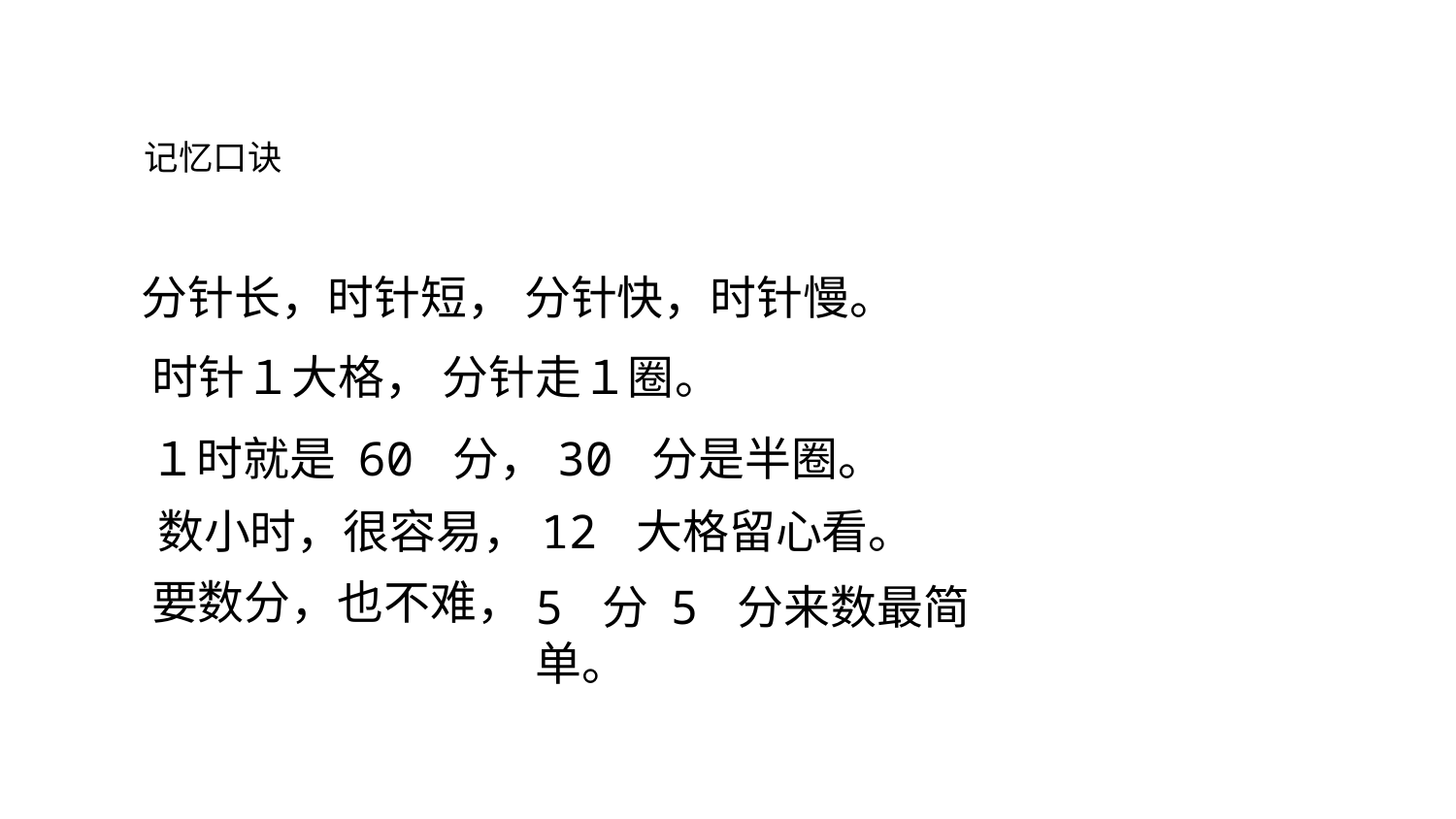

记忆口诀
分针长，时针短， 分针快，时针慢。
时针１大格， 分针走１圈。
１时就是 60 分，30 分是半圈。
数小时，很容易，12 大格留心看。
要数分，也不难，
5 分 5 分来数最简单。